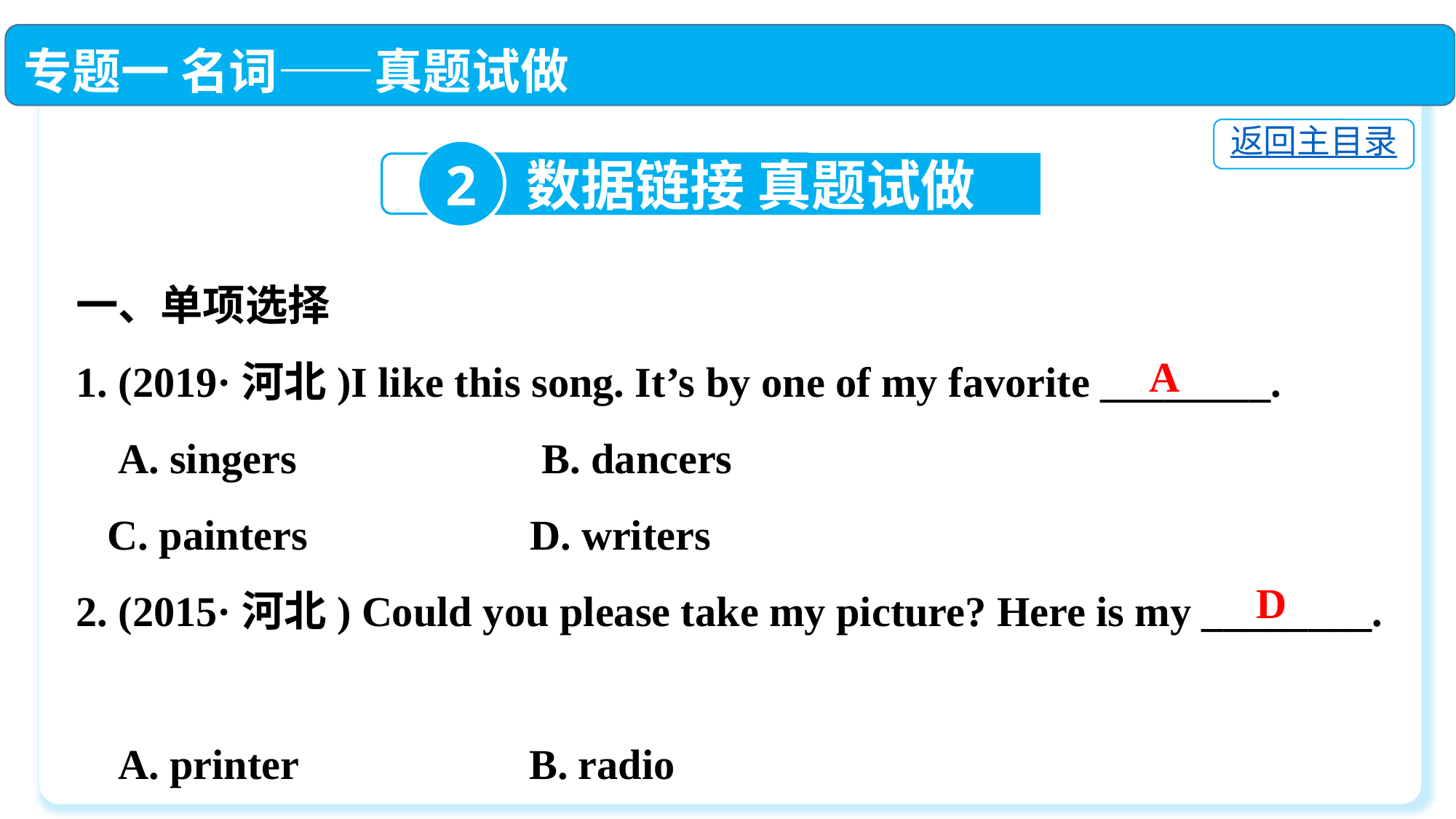

专题一 名词——真题试做

返回主目录
2

数据链接 真题试做
一、单项选择
1. (2019·河北)I like this song. It’s by one of my favorite ________.
    A. singers 　　　         B. dancers
   C. painters	            D. writers
2. (2015·河北) Could you please take my picture? Here is my ________.
    A. printer　	            B. radio
    C. player	                      D. camera
A
D